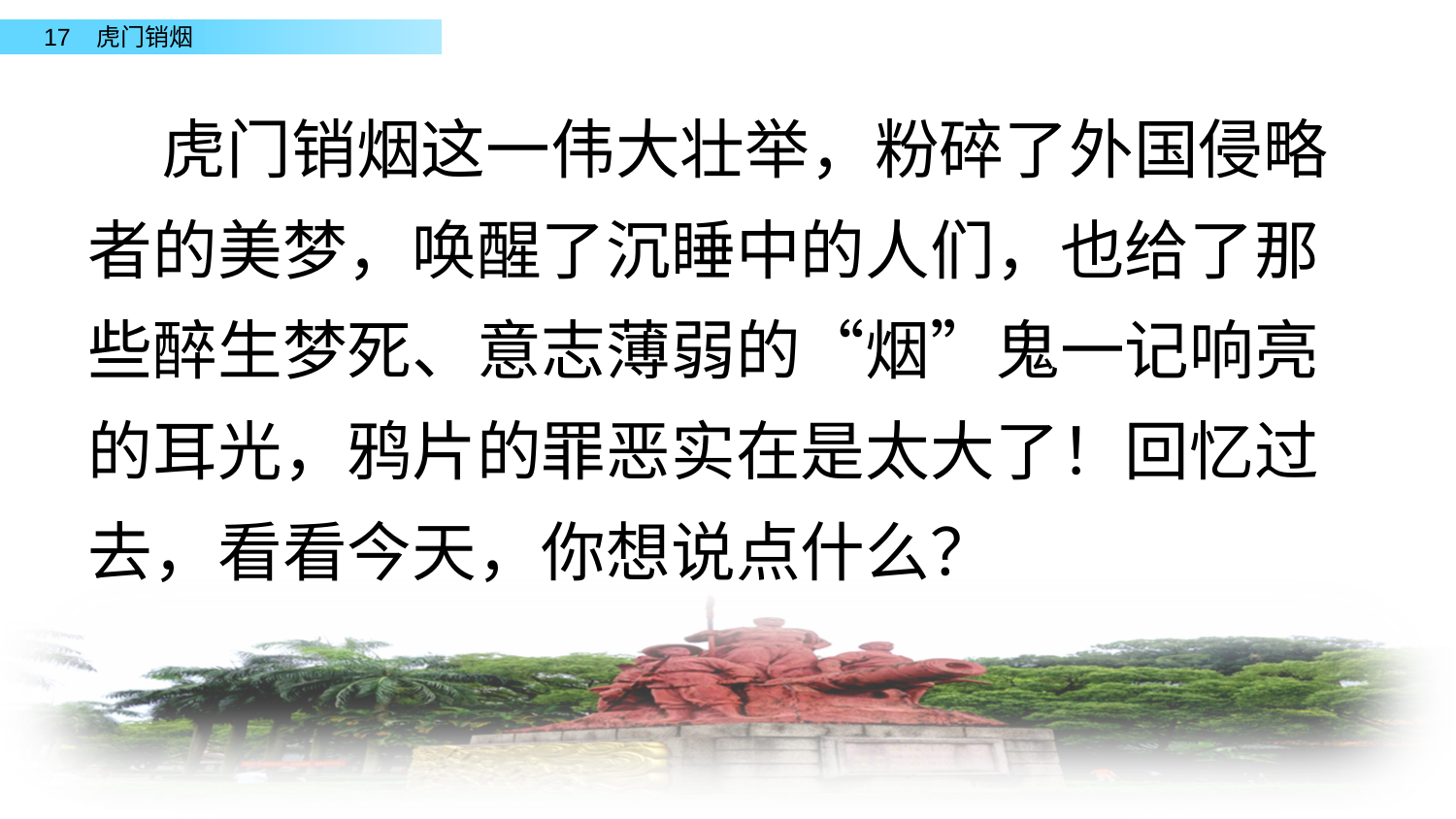

虎门销烟这一伟大壮举，粉碎了外国侵略者的美梦，唤醒了沉睡中的人们，也给了那些醉生梦死、意志薄弱的“烟”鬼一记响亮的耳光，鸦片的罪恶实在是太大了！回忆过去，看看今天，你想说点什么？